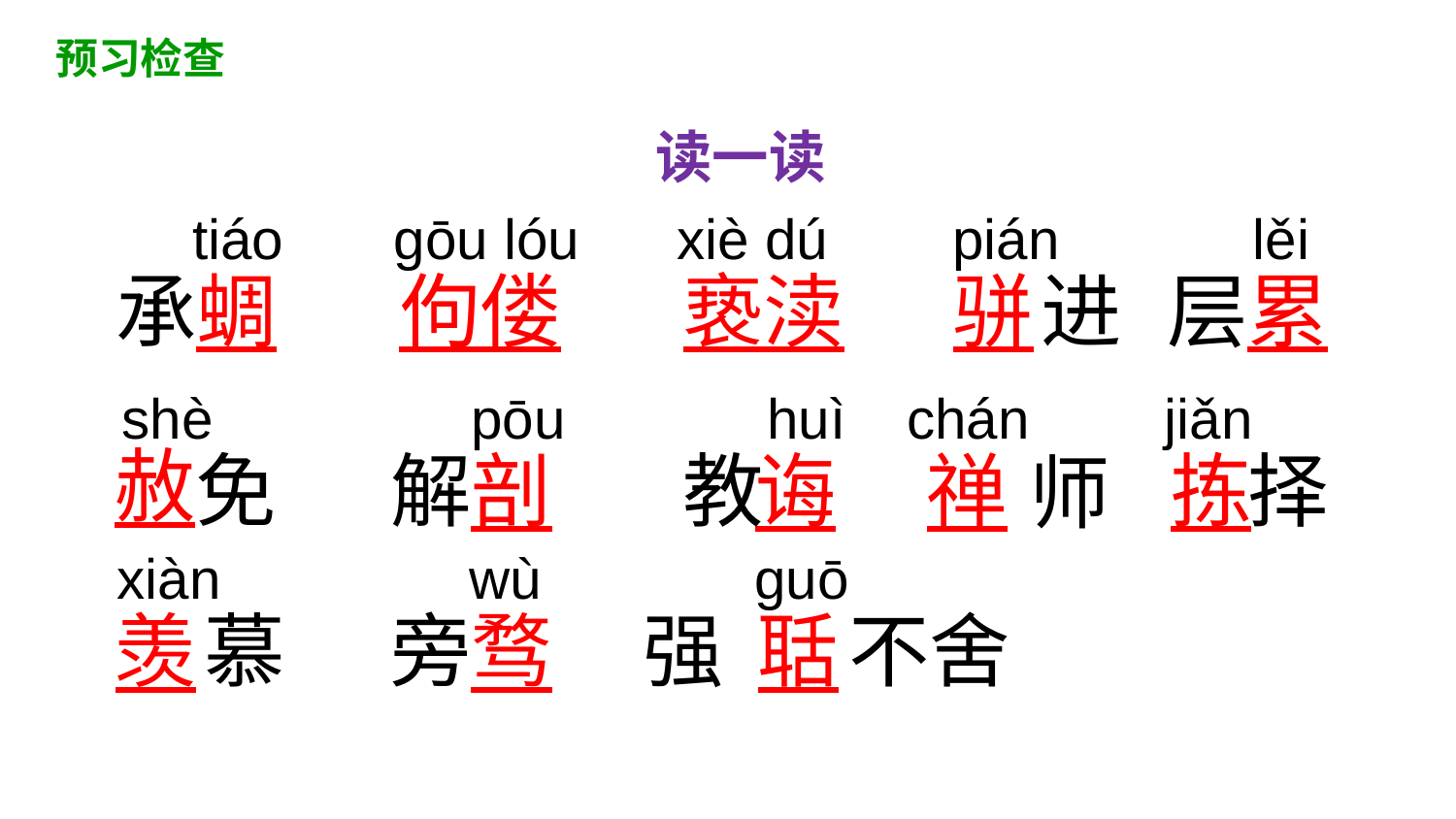

预习检查
读一读
tiáo
ɡōu lóu
xiè dú
pián
lěi
承
蜩
佝偻
亵渎
骈
进
层
累
shè
pōu
huì
chán
jiǎn
免
解
剖
教
诲
禅
拣
择
师
赦
xiàn
wù
guō
羡
慕
旁
骛
强
聒
不舍